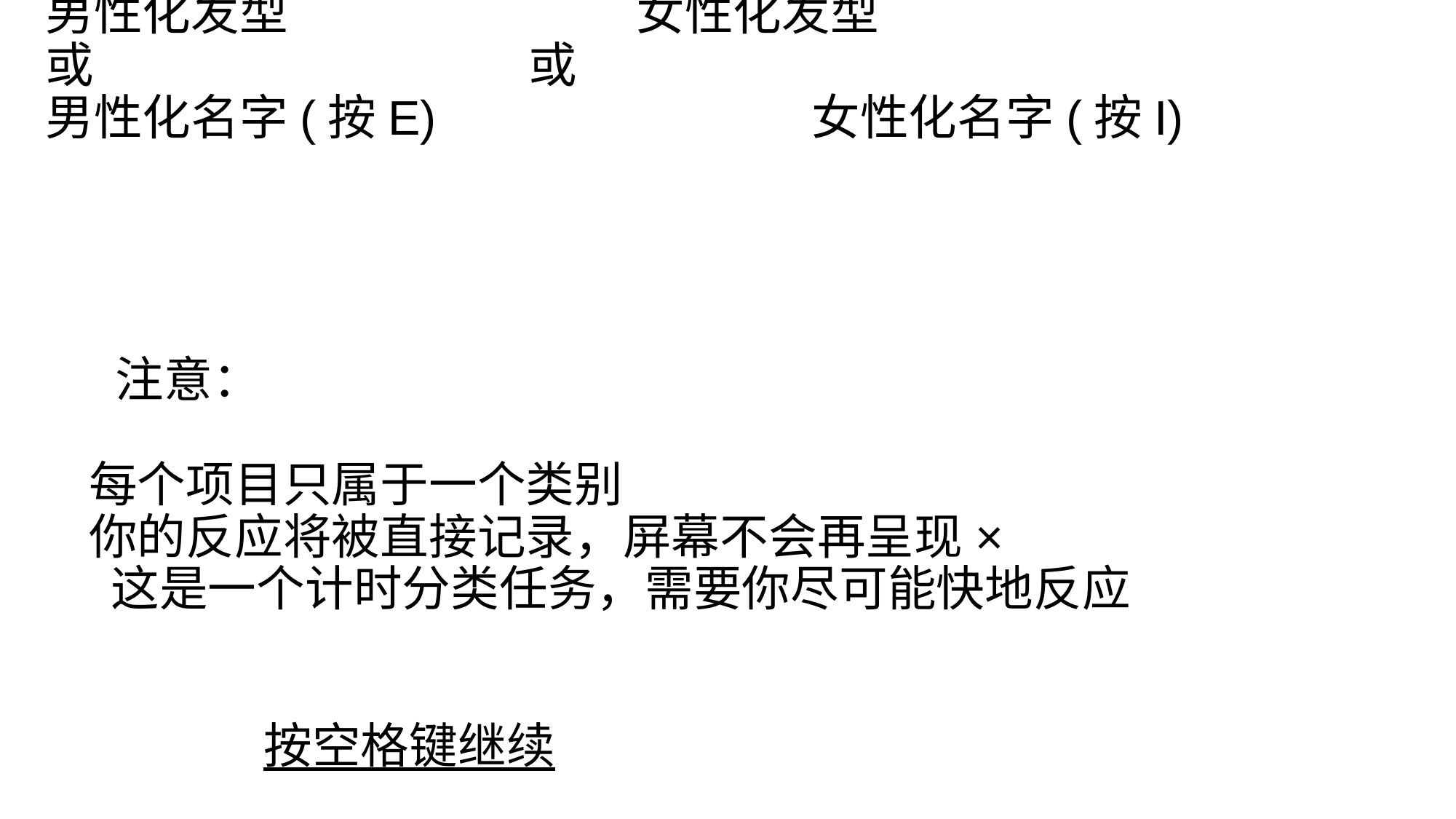

# 男性化发型                                女性化发型 或                                        或 男性化名字(按E)                           女性化名字(按I) 注意： 每个项目只属于一个类别 你的反应将被直接记录，屏幕不会再呈现× 这是一个计时分类任务，需要你尽可能快地反应 按空格键继续